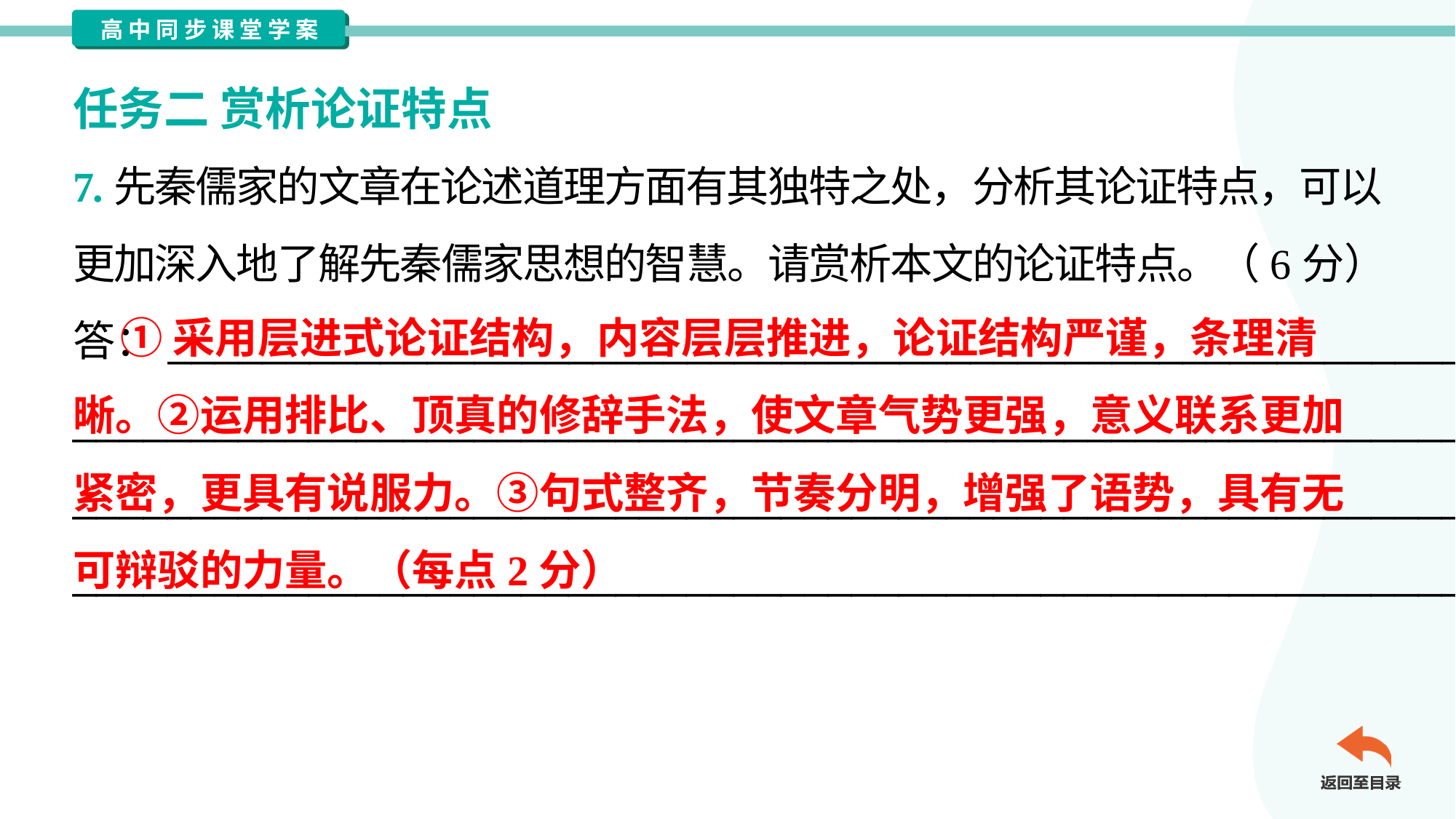

任务二 赏析论证特点
7.先秦儒家的文章在论述道理方面有其独特之处，分析其论证特点，可以
更加深入地了解先秦儒家思想的智慧。请赏析本文的论证特点。（6分）
答：_________________________________________________________
_____________________________________________________________
_____________________________________________________________
_____________________________________________________________
     ①采用层进式论证结构，内容层层推进，论证结构严谨，条理清
晰。②运用排比、顶真的修辞手法，使文章气势更强，意义联系更加
紧密，更具有说服力。③句式整齐，节奏分明，增强了语势，具有无
可辩驳的力量。（每点2分）